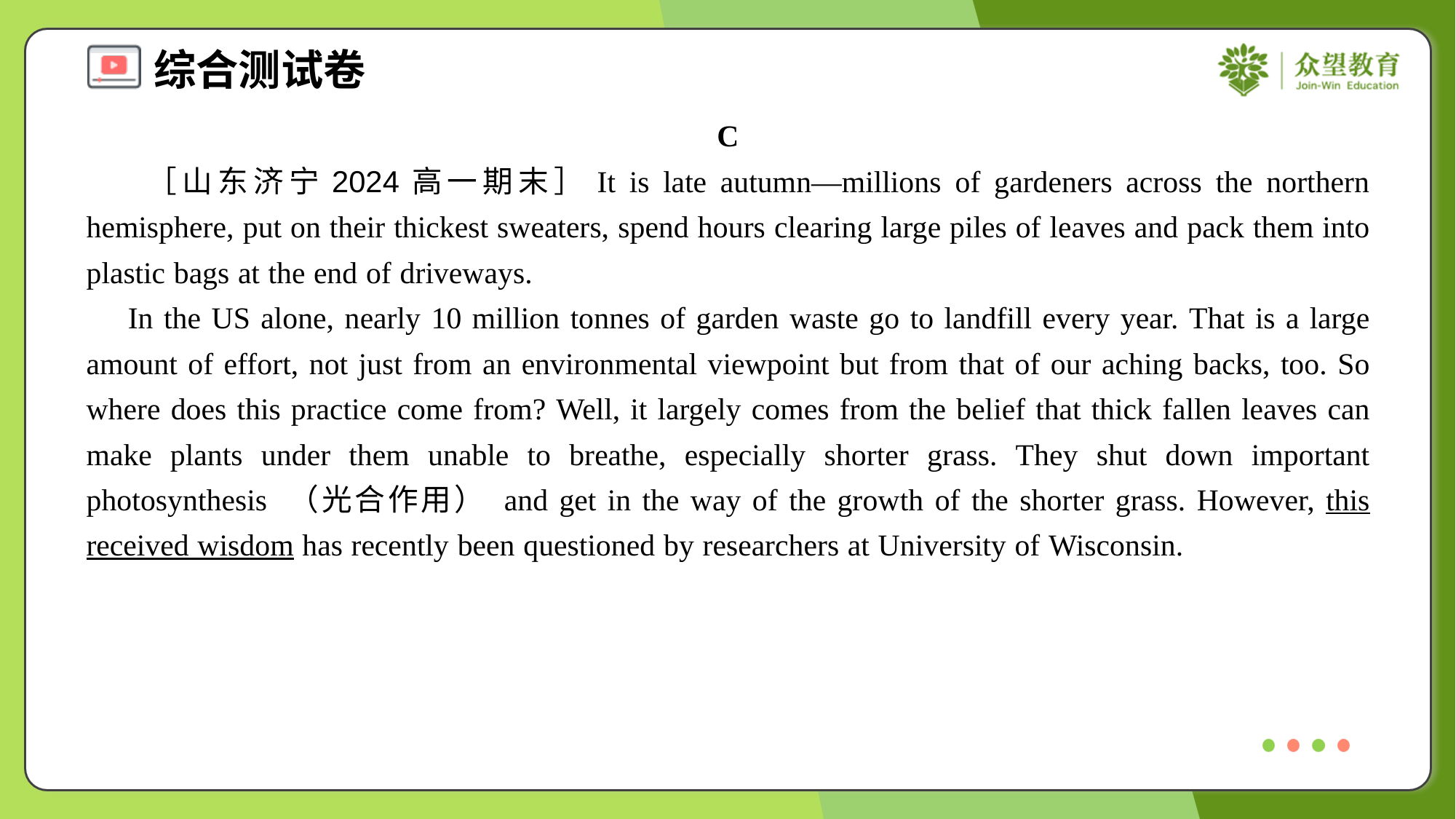

C
    ［山东济宁2024高一期末］It is late autumn—millions of gardeners across the northern hemisphere, put on their thickest sweaters, spend hours clearing large piles of leaves and pack them into plastic bags at the end of driveways.
    In the US alone, nearly 10 million tonnes of garden waste go to landfill every year. That is a large amount of effort, not just from an environmental viewpoint but from that of our aching backs, too. So where does this practice come from? Well, it largely comes from the belief that thick fallen leaves can make plants under them unable to breathe, especially shorter grass. They shut down important photosynthesis （光合作用） and get in the way of the growth of the shorter grass. However, this received wisdom has recently been questioned by researchers at University of Wisconsin.